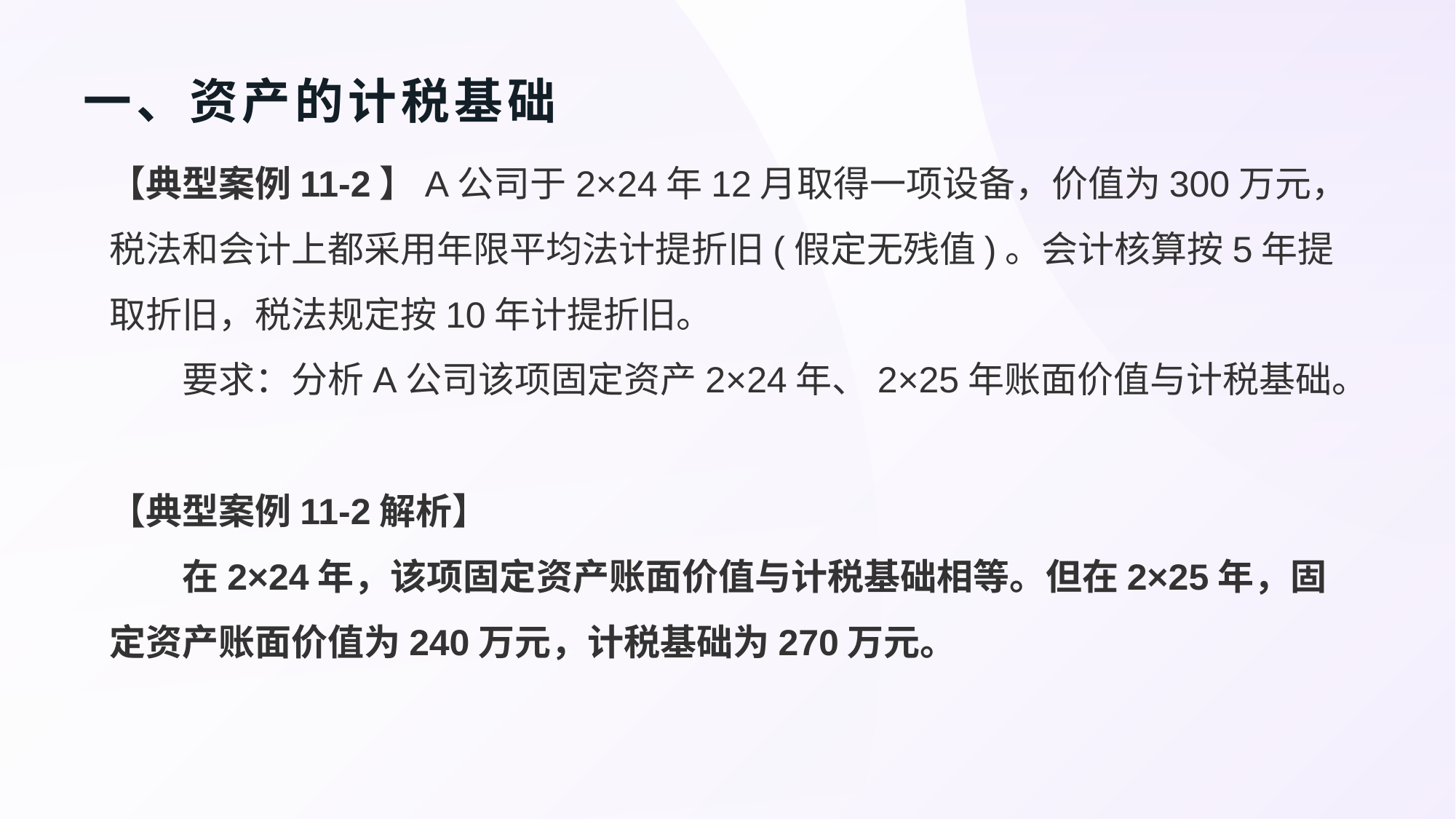

# 一、资产的计税基础
【典型案例11-2】A公司于2×24年12月取得一项设备，价值为300万元，税法和会计上都采用年限平均法计提折旧(假定无残值)。会计核算按5年提取折旧，税法规定按10年计提折旧。
要求：分析A公司该项固定资产2×24年、2×25年账面价值与计税基础。

【典型案例11-2解析】
在2×24年，该项固定资产账面价值与计税基础相等。但在2×25年，固定资产账面价值为240万元，计税基础为270万元。